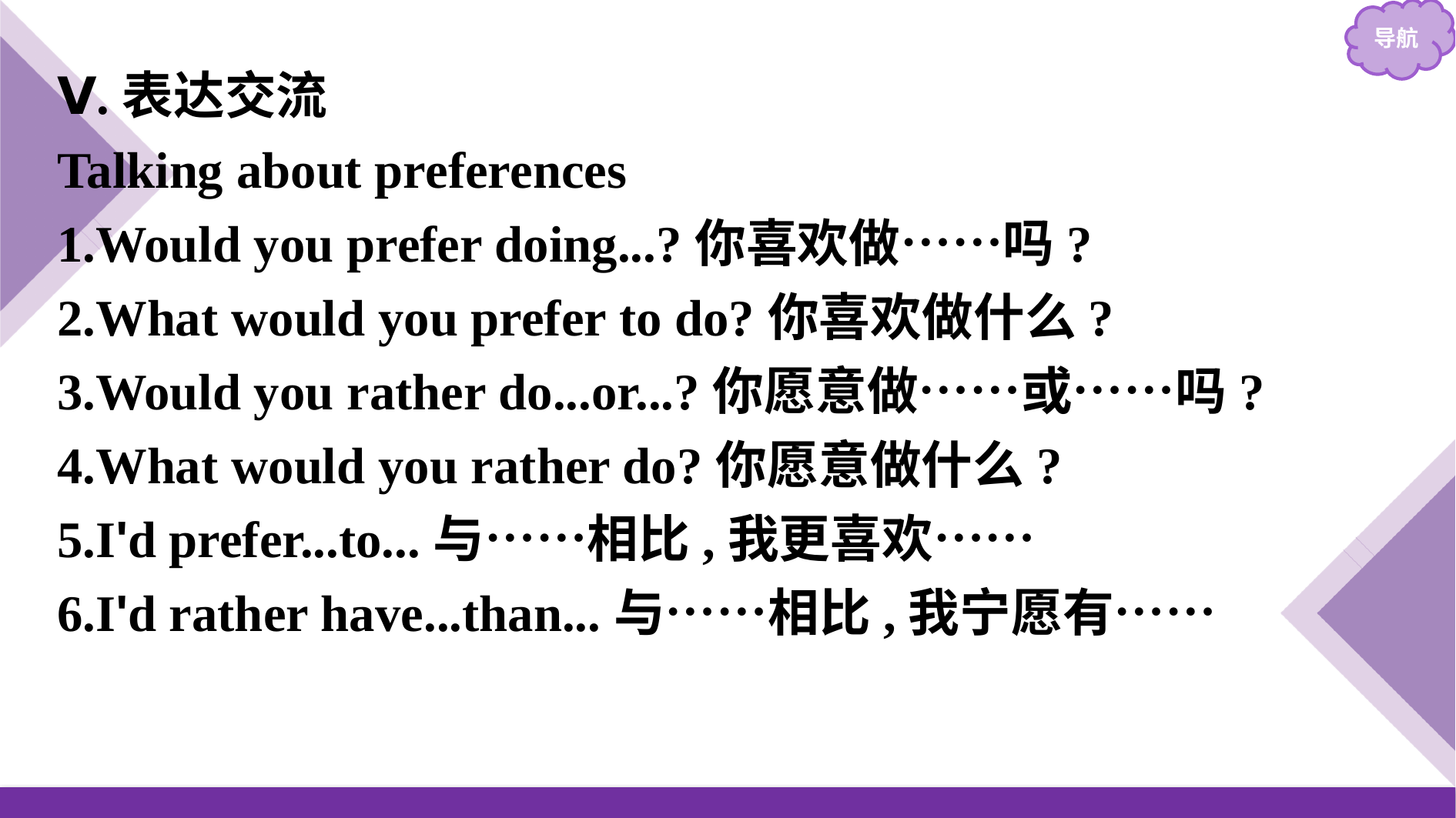

Ⅴ.表达交流
Talking about preferences
1.Would you prefer doing...?你喜欢做……吗?
2.What would you prefer to do?你喜欢做什么?
3.Would you rather do...or...?你愿意做……或……吗?
4.What would you rather do?你愿意做什么?
5.I'd prefer...to...与……相比,我更喜欢……
6.I'd rather have...than...与……相比,我宁愿有……